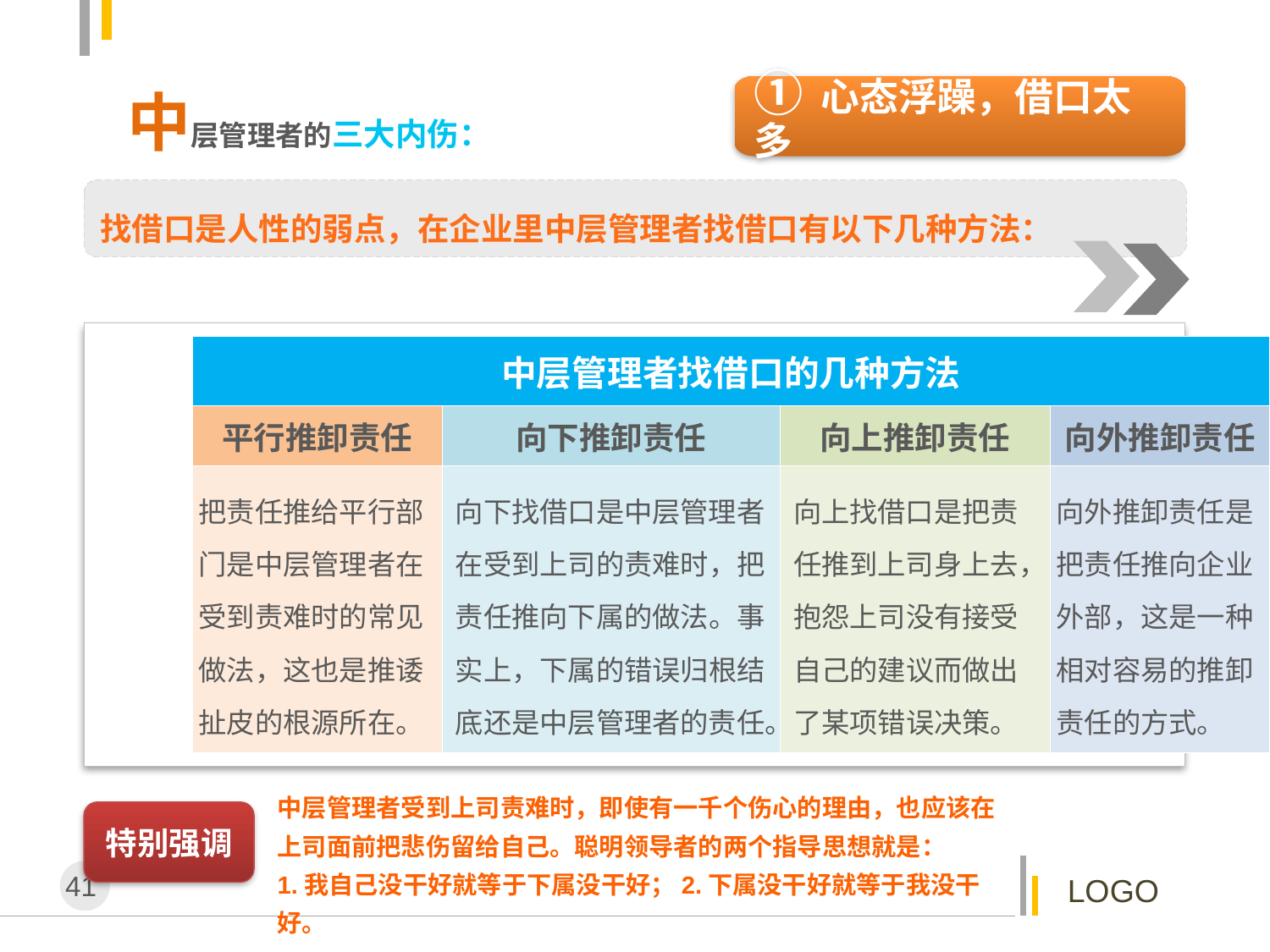

中层管理者的三大内伤：
① 心态浮躁，借口太多
找借口是人性的弱点，在企业里中层管理者找借口有以下几种方法：

| 中层管理者找借口的几种方法 |  |  |  |
| --- | --- | --- | --- |
| 平行推卸责任 | 向下推卸责任 | 向上推卸责任 | 向外推卸责任 |
| 把责任推给平行部门是中层管理者在受到责难时的常见做法，这也是推诿扯皮的根源所在。 | 向下找借口是中层管理者在受到上司的责难时，把责任推向下属的做法。事实上，下属的错误归根结底还是中层管理者的责任。 | 向上找借口是把责任推到上司身上去，抱怨上司没有接受自己的建议而做出了某项错误决策。 | 向外推卸责任是把责任推向企业外部，这是一种相对容易的推卸责任的方式。 |
中层管理者受到上司责难时，即使有一千个伤心的理由，也应该在上司面前把悲伤留给自己。聪明领导者的两个指导思想就是：
1.我自己没干好就等于下属没干好；2.下属没干好就等于我没干好。
特别强调